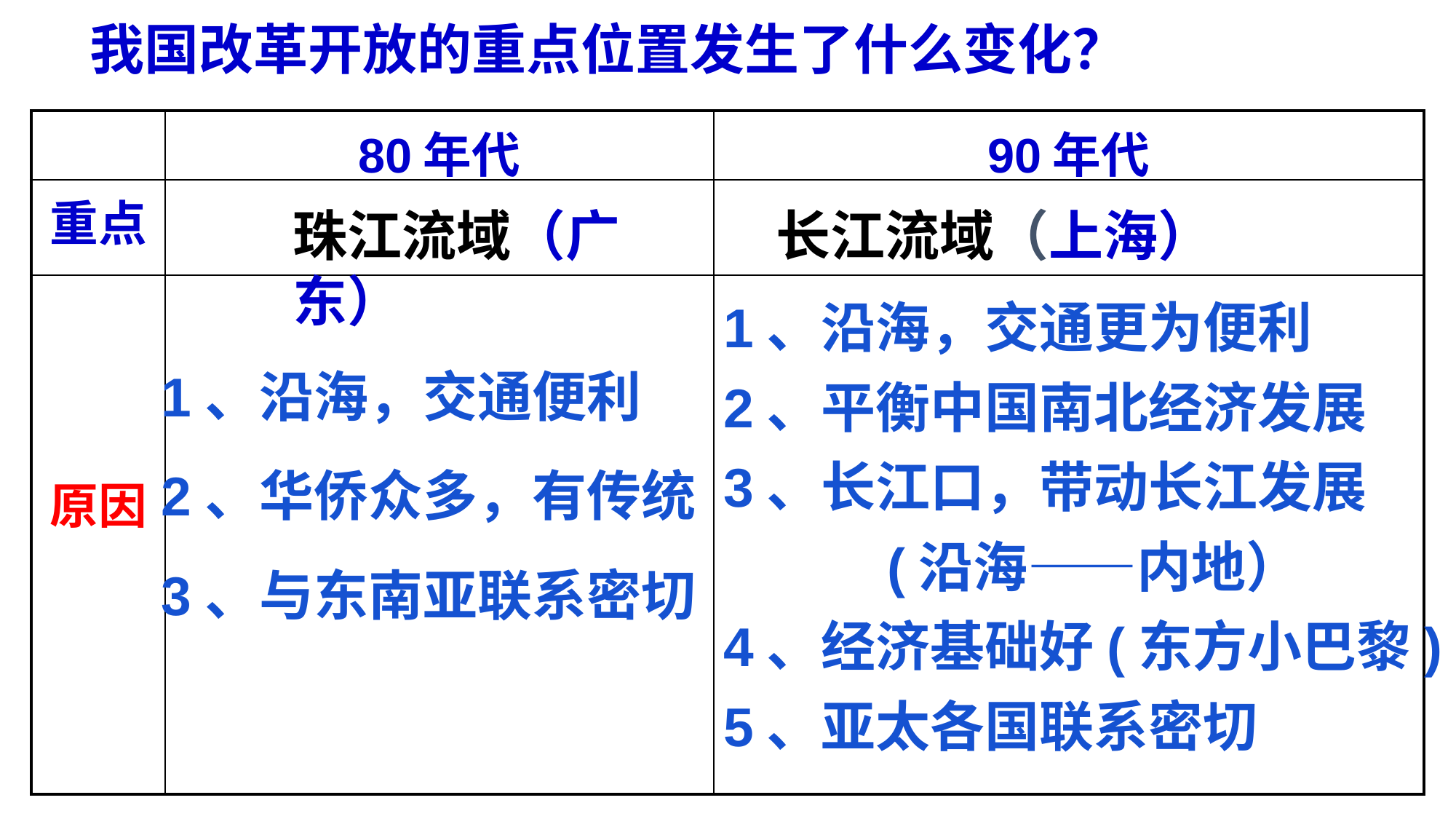

我国改革开放的重点位置发生了什么变化？
|  | 80年代 | 90年代 |
| --- | --- | --- |
| 重点 |  |  |
| 原因 |  |  |
珠江流域（广东）
长江流域（上海）
1、沿海，交通更为便利
2、平衡中国南北经济发展
3、长江口，带动长江发展
(沿海——内地）
4、经济基础好(东方小巴黎)
5、亚太各国联系密切
1、沿海，交通便利
2、华侨众多，有传统
3、与东南亚联系密切